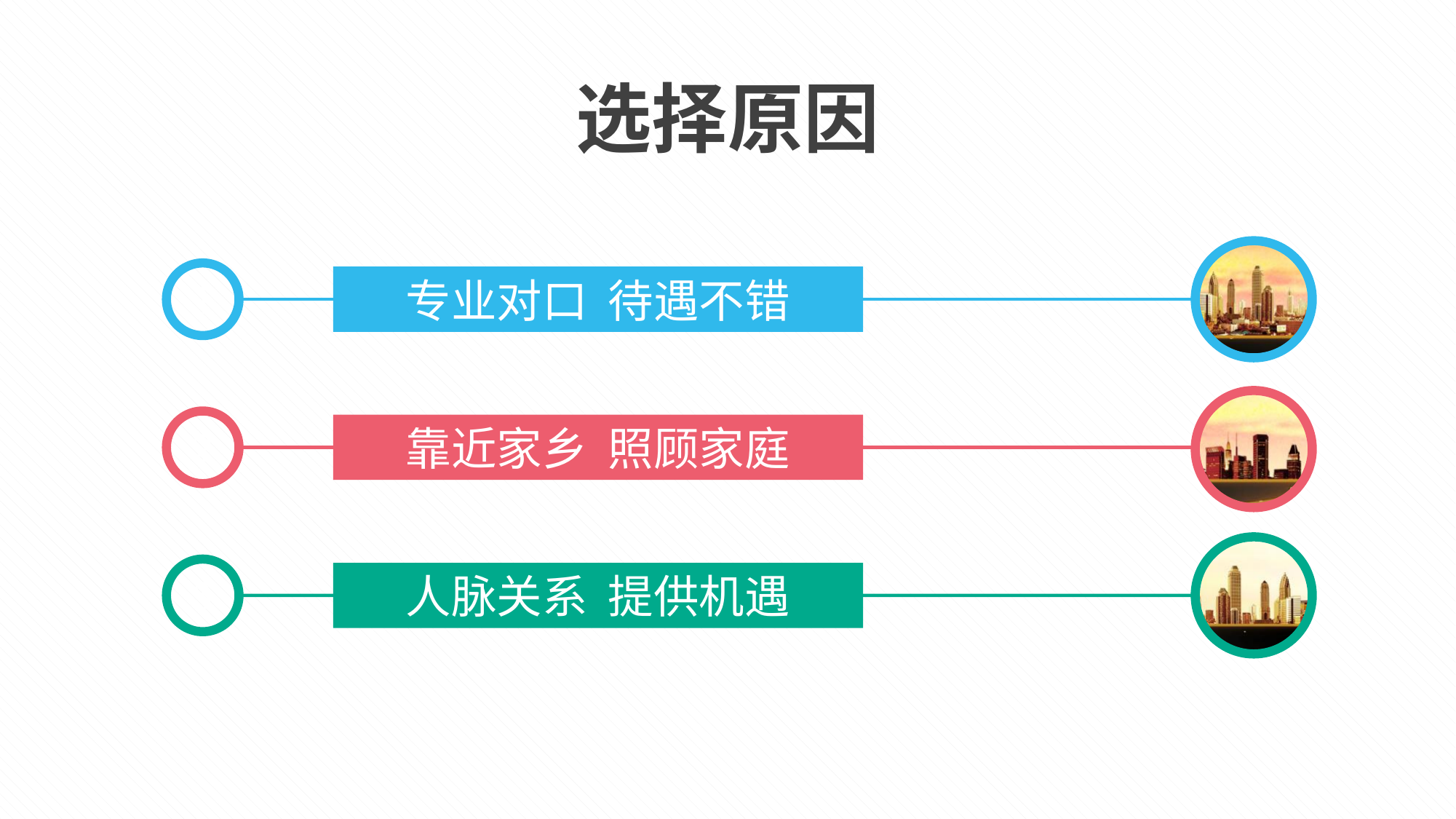

选择原因

1
专业对口  待遇不错

2
靠近家乡  照顾家庭

3
人脉关系  提供机遇